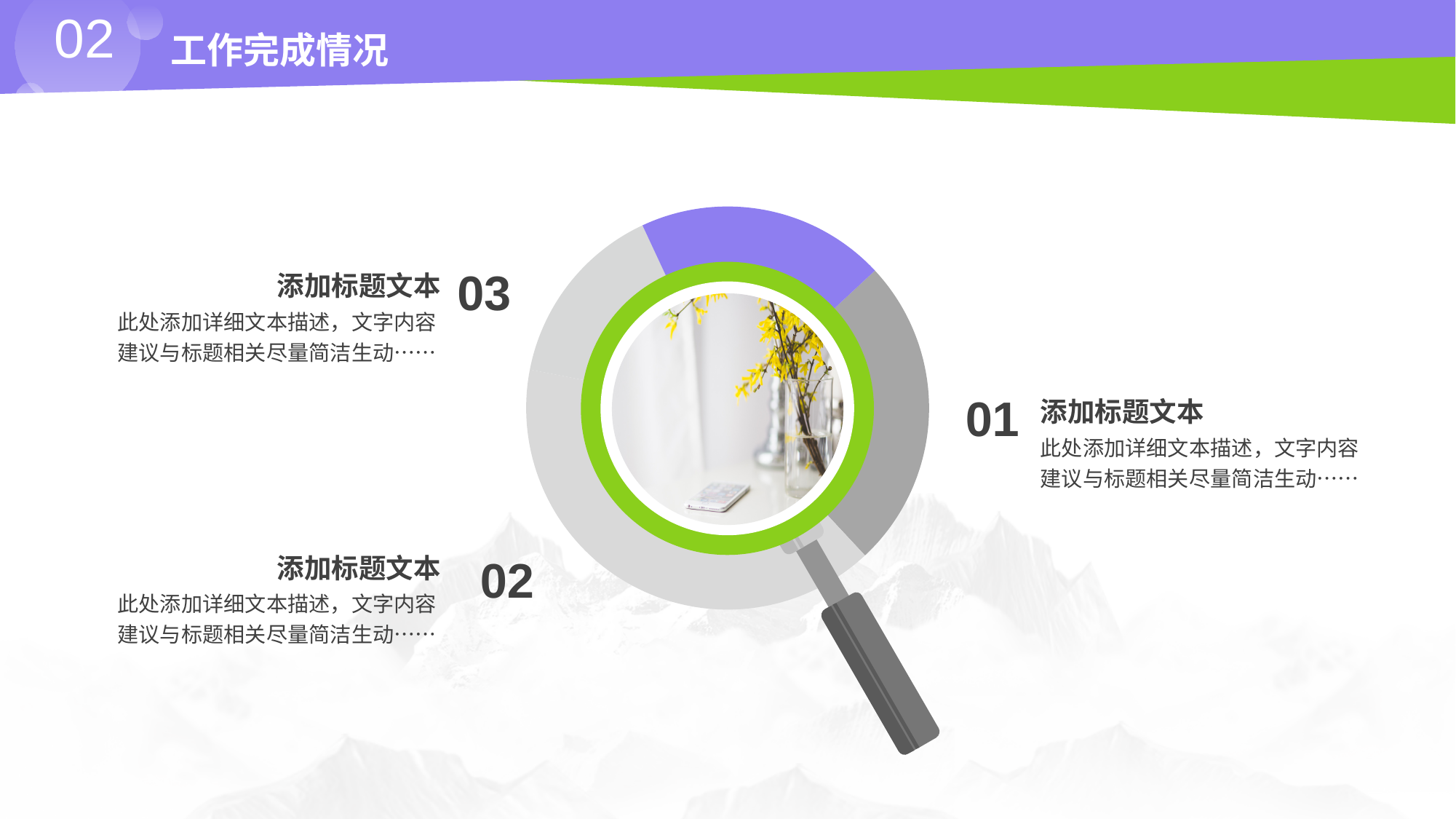

02
工作完成情况

### Chart

| Category | 销售额 |
|---|---|
| 1 | 25.0 |
| 2 | 40.0 |
| 3 | 15.0 |
| 4 | 20.0 |
03

添加标题文本

此处添加详细文本描述，文字内容建议与标题相关尽量简洁生动……
01
添加标题文本
此处添加详细文本描述，文字内容建议与标题相关尽量简洁生动……
02
添加标题文本
此处添加详细文本描述，文字内容建议与标题相关尽量简洁生动……